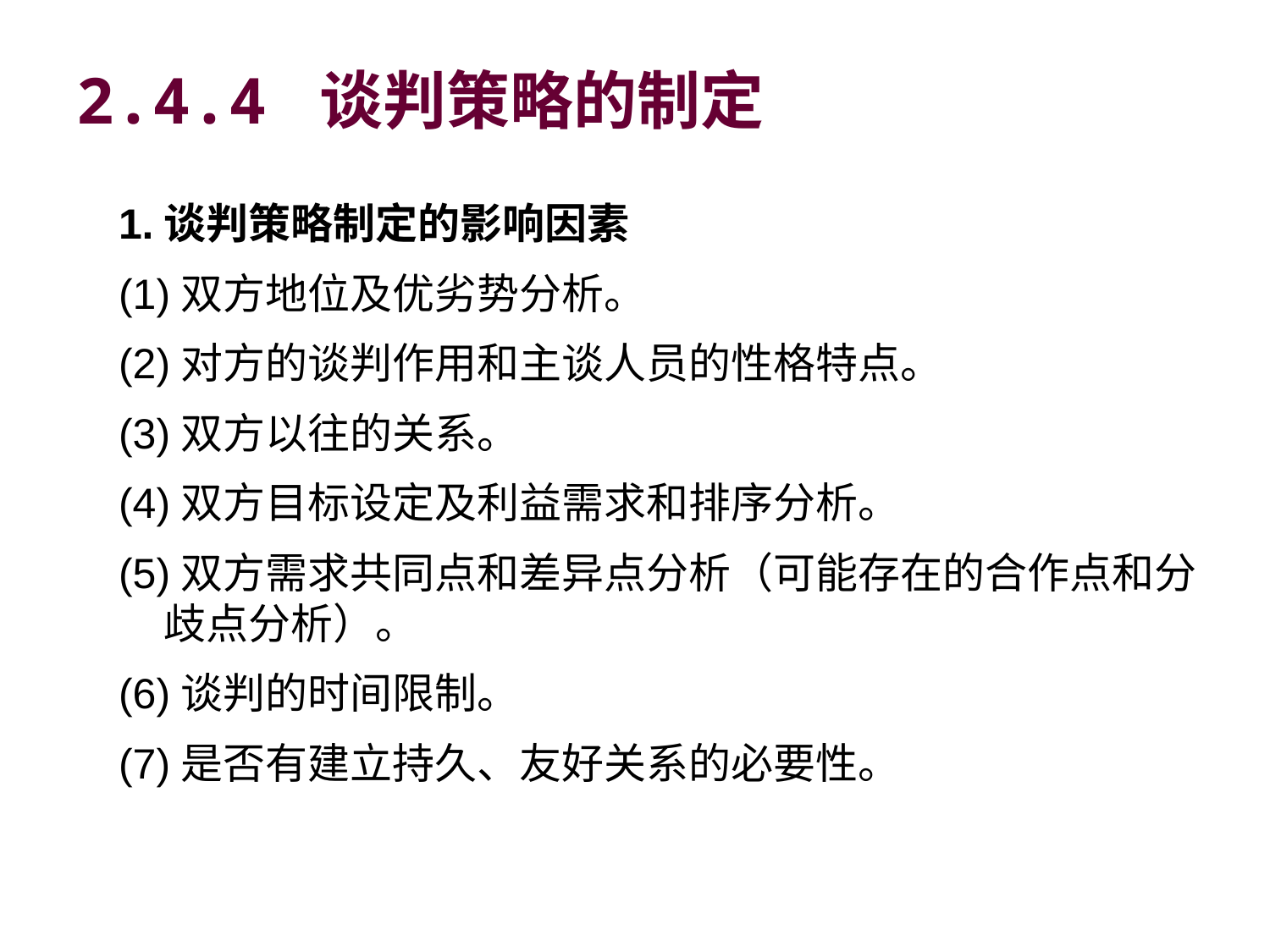

# 2.4.4 谈判策略的制定
1.谈判策略制定的影响因素
(1)双方地位及优劣势分析。
(2)对方的谈判作用和主谈人员的性格特点。
(3)双方以往的关系。
(4)双方目标设定及利益需求和排序分析。
(5)双方需求共同点和差异点分析（可能存在的合作点和分歧点分析）。
(6)谈判的时间限制。
(7)是否有建立持久、友好关系的必要性。